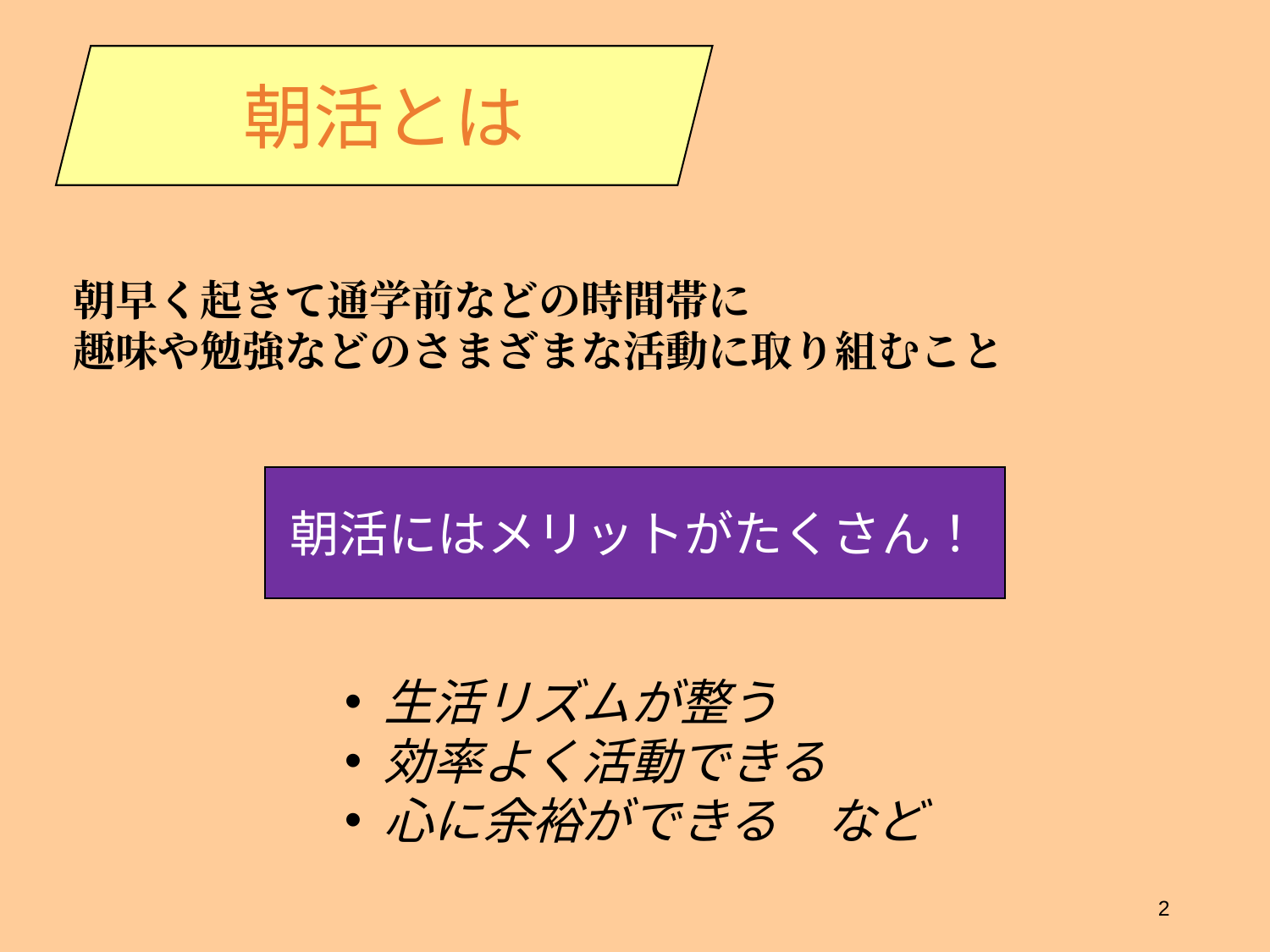

朝活とは
朝早く起きて通学前などの時間帯に
趣味や勉強などのさまざまな活動に取り組むこと
朝活にはメリットがたくさん！
生活リズムが整う
効率よく活動できる
心に余裕ができる　など
2